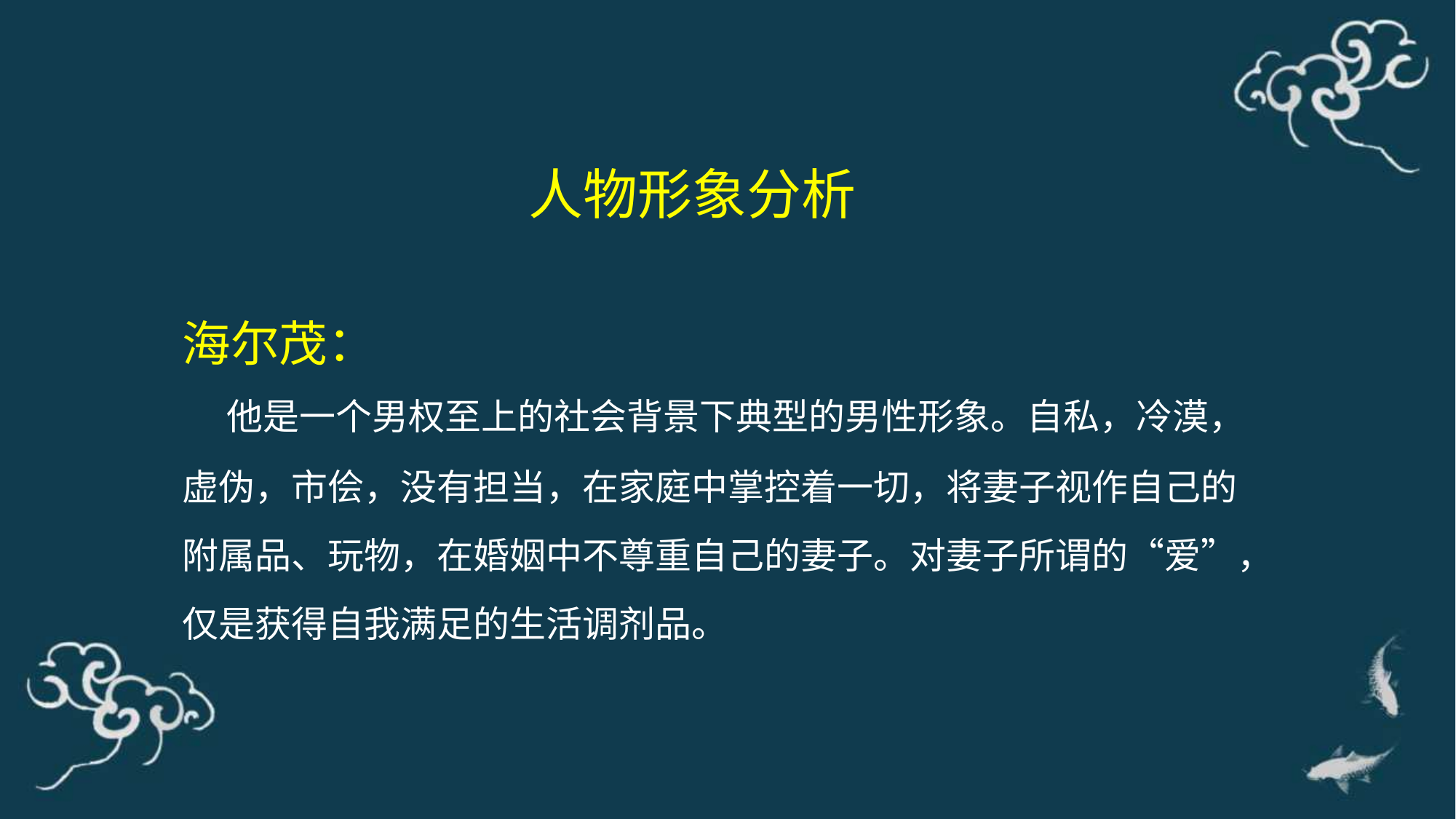

人物形象分析
海尔茂：
   他是一个男权至上的社会背景下典型的男性形象。自私，冷漠，虚伪，市侩，没有担当，在家庭中掌控着一切，将妻子视作自己的附属品、玩物，在婚姻中不尊重自己的妻子。对妻子所谓的“爱”，仅是获得自我满足的生活调剂品。